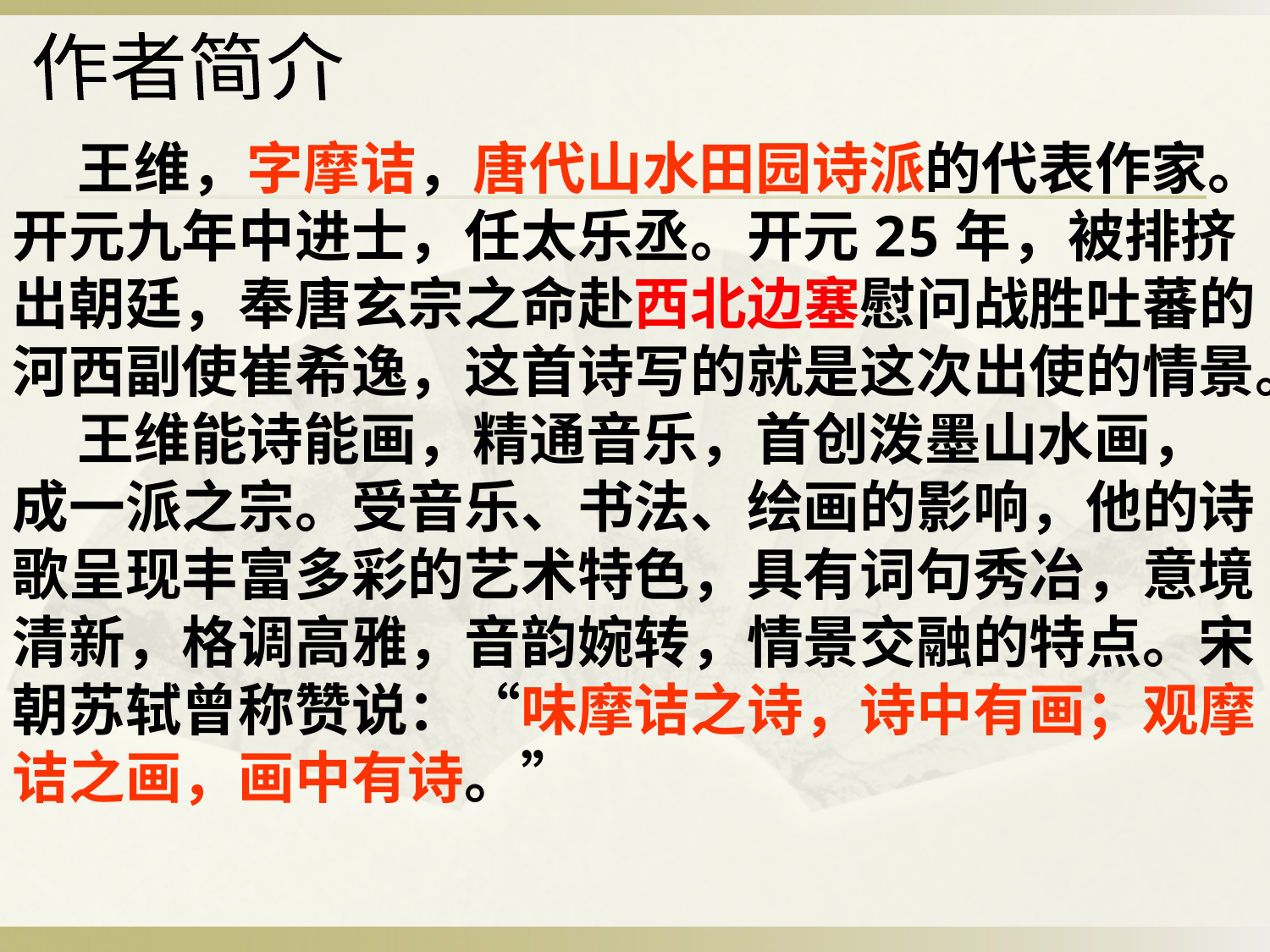

作者简介
    王维，字摩诘，唐代山水田园诗派的代表作家。开元九年中进士，任太乐丞。开元25年，被排挤出朝廷，奉唐玄宗之命赴西北边塞慰问战胜吐蕃的河西副使崔希逸，这首诗写的就是这次出使的情景。
    王维能诗能画，精通音乐，首创泼墨山水画，成一派之宗。受音乐、书法、绘画的影响，他的诗歌呈现丰富多彩的艺术特色，具有词句秀冶，意境清新，格调高雅，音韵婉转，情景交融的特点。宋朝苏轼曾称赞说：“味摩诘之诗，诗中有画；观摩诘之画，画中有诗。”